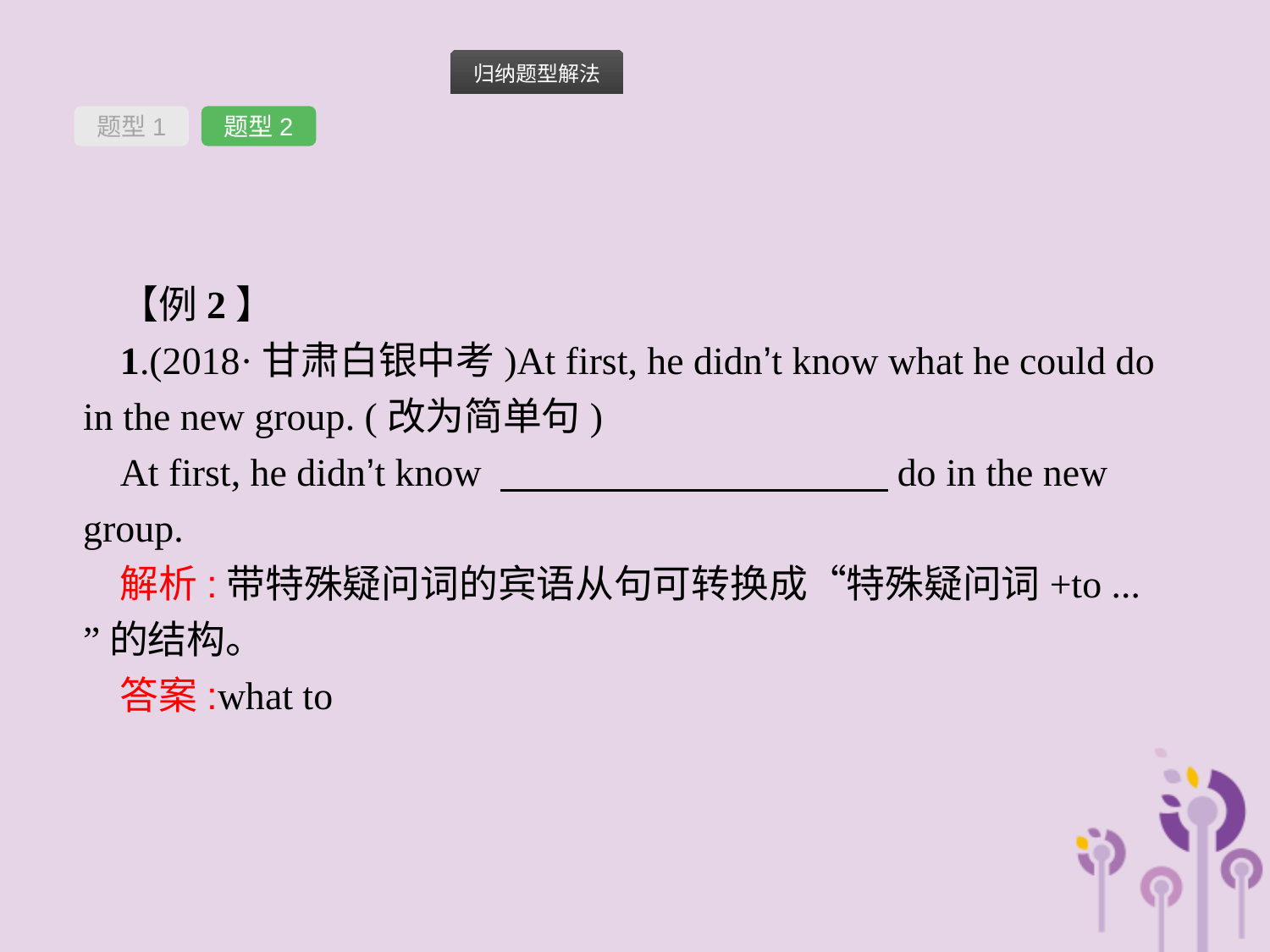

题型1
题型2
【例2】
1.(2018·甘肃白银中考)At first, he didn’t know what he could do in the new group. (改为简单句)
At first, he didn’t know 　　　　　　　　　　do in the new group.
解析:带特殊疑问词的宾语从句可转换成“特殊疑问词+to ... ”的结构。
答案:what to